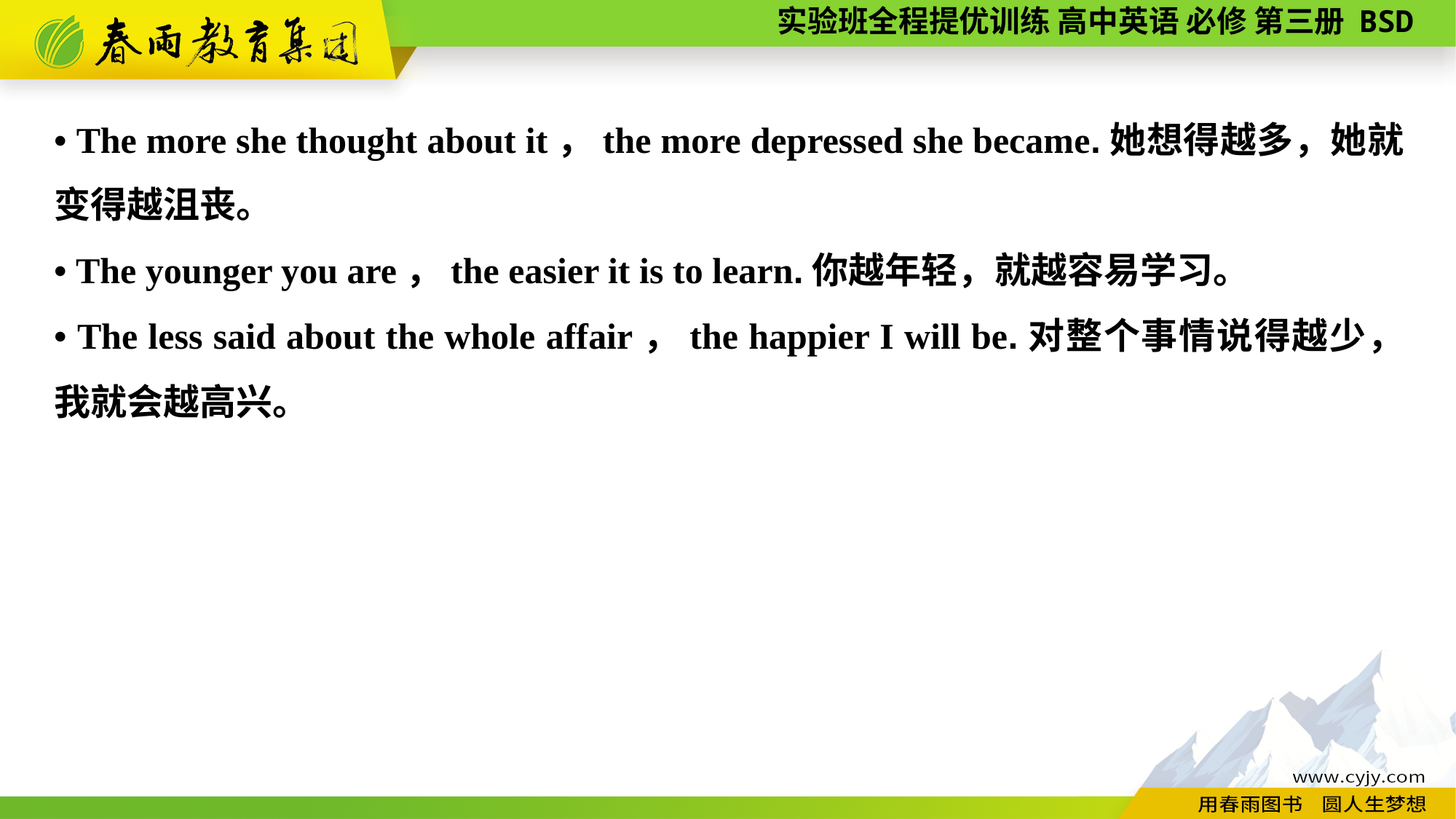

• The more she thought about it，the more depressed she became.她想得越多，她就变得越沮丧。
• The younger you are，the easier it is to learn.你越年轻，就越容易学习。
• The less said about the whole affair，the happier I will be.对整个事情说得越少，我就会越高兴。